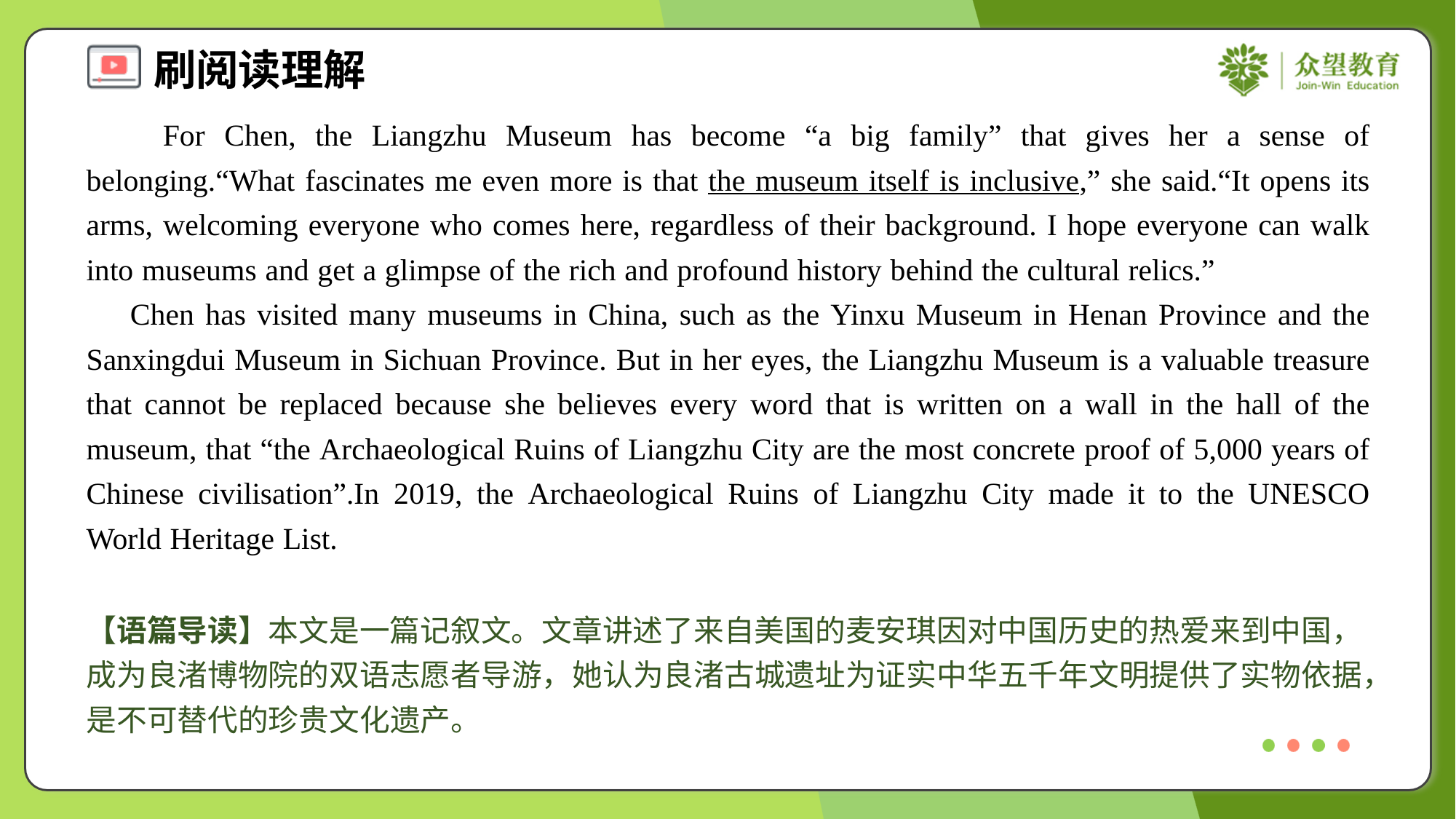

For Chen, the Liangzhu Museum has become “a big family” that gives her a sense of belonging.“What fascinates me even more is that the museum itself is inclusive,” she said.“It opens its arms, welcoming everyone who comes here, regardless of their background. I hope everyone can walk into museums and get a glimpse of the rich and profound history behind the cultural relics.”
    Chen has visited many museums in China, such as the Yinxu Museum in Henan Province and the Sanxingdui Museum in Sichuan Province. But in her eyes, the Liangzhu Museum is a valuable treasure that cannot be replaced because she believes every word that is written on a wall in the hall of the museum, that “the Archaeological Ruins of Liangzhu City are the most concrete proof of 5,000 years of Chinese civilisation”.In 2019, the Archaeological Ruins of Liangzhu City made it to the UNESCO World Heritage List.
【语篇导读】本文是一篇记叙文。文章讲述了来自美国的麦安琪因对中国历史的热爱来到中国，成为良渚博物院的双语志愿者导游，她认为良渚古城遗址为证实中华五千年文明提供了实物依据，是不可替代的珍贵文化遗产。